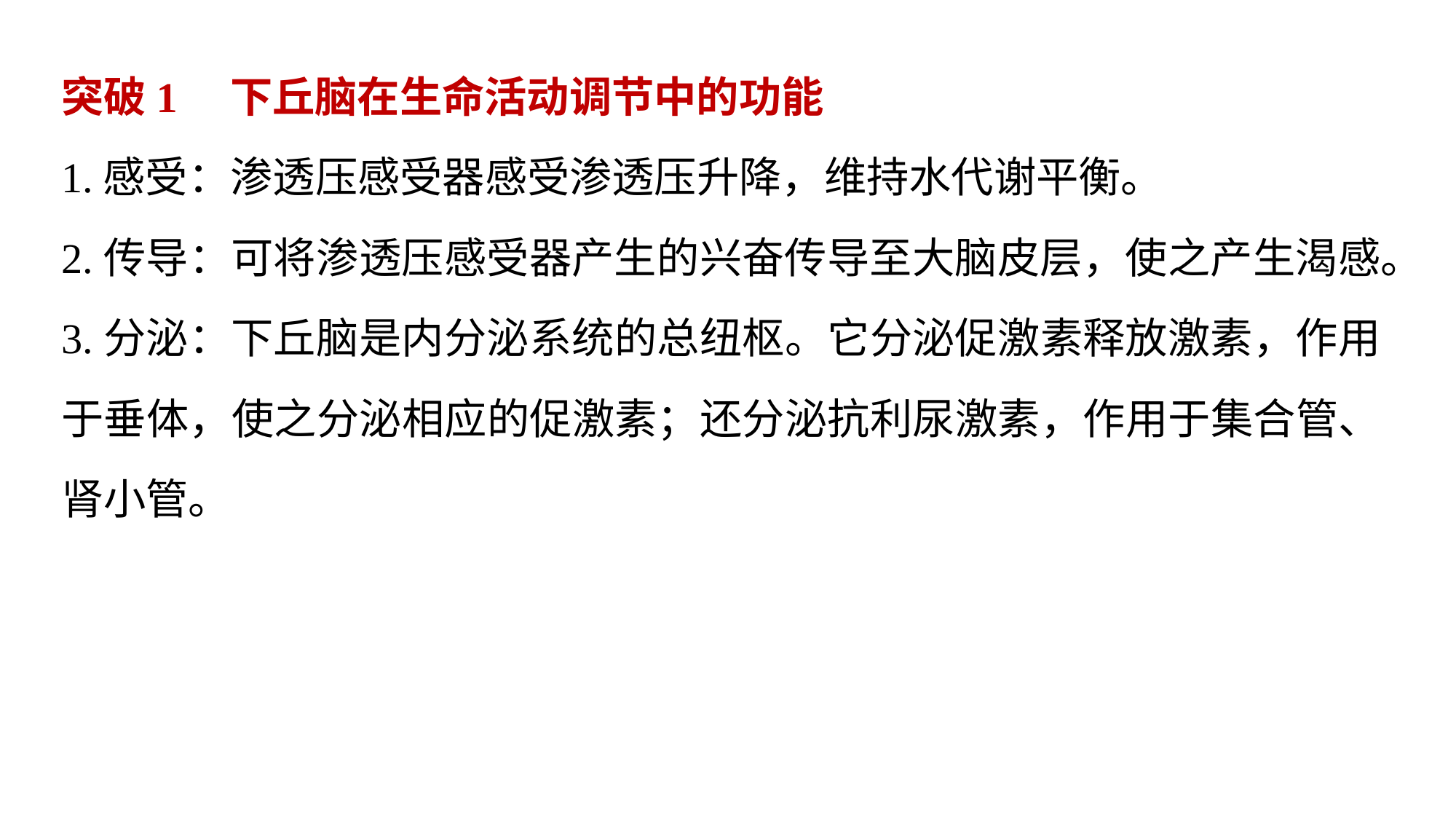

突破1　下丘脑在生命活动调节中的功能
1.感受：渗透压感受器感受渗透压升降，维持水代谢平衡。
2.传导：可将渗透压感受器产生的兴奋传导至大脑皮层，使之产生渴感。
3.分泌：下丘脑是内分泌系统的总纽枢。它分泌促激素释放激素，作用于垂体，使之分泌相应的促激素；还分泌抗利尿激素，作用于集合管、肾小管。